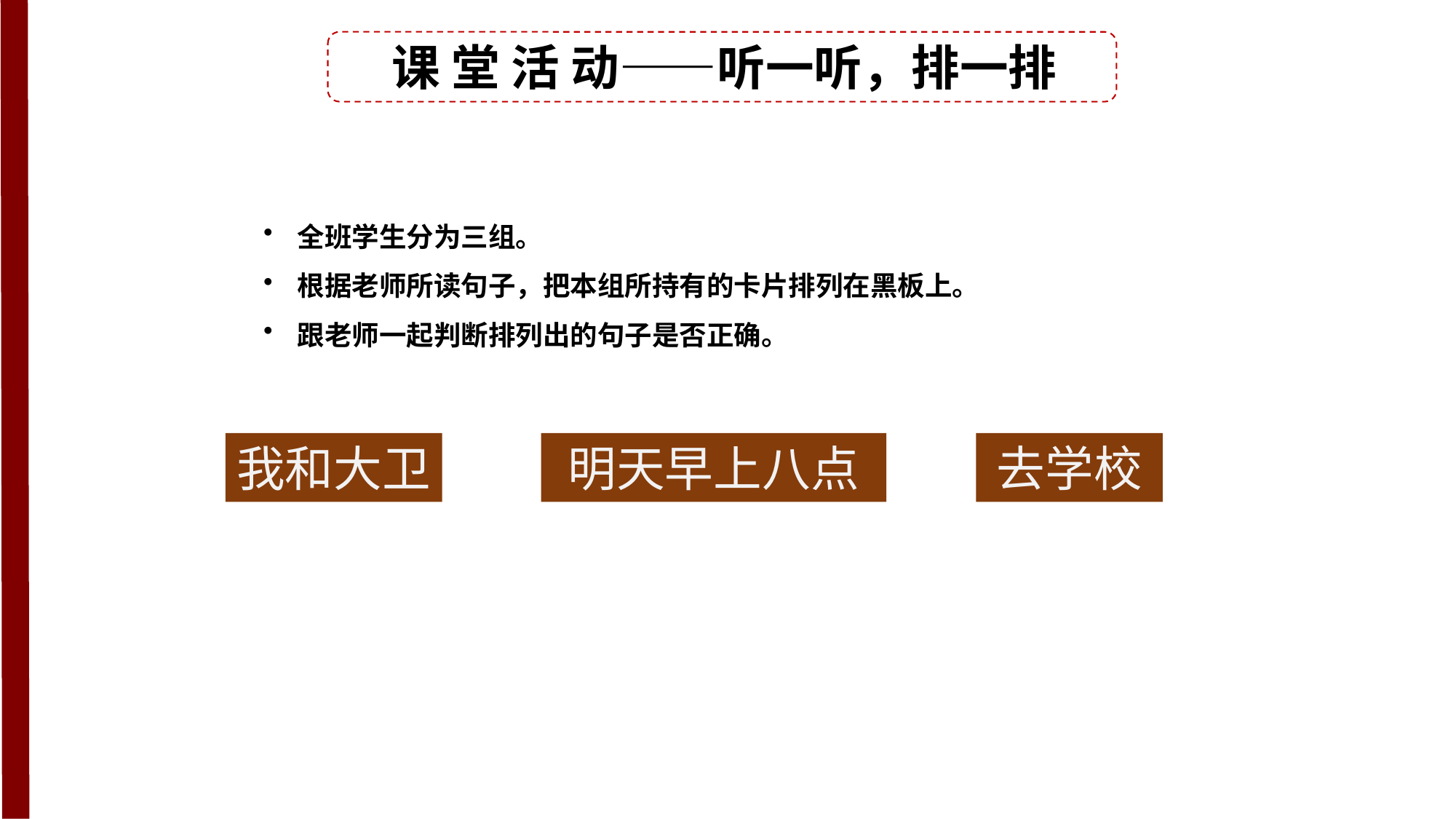

课 堂 活 动——听一听，排一排

全班学生分为三组。
根据老师所读句子，把本组所持有的卡片排列在黑板上。
跟老师一起判断排列出的句子是否正确。
我和大卫
明天早上八点
去学校